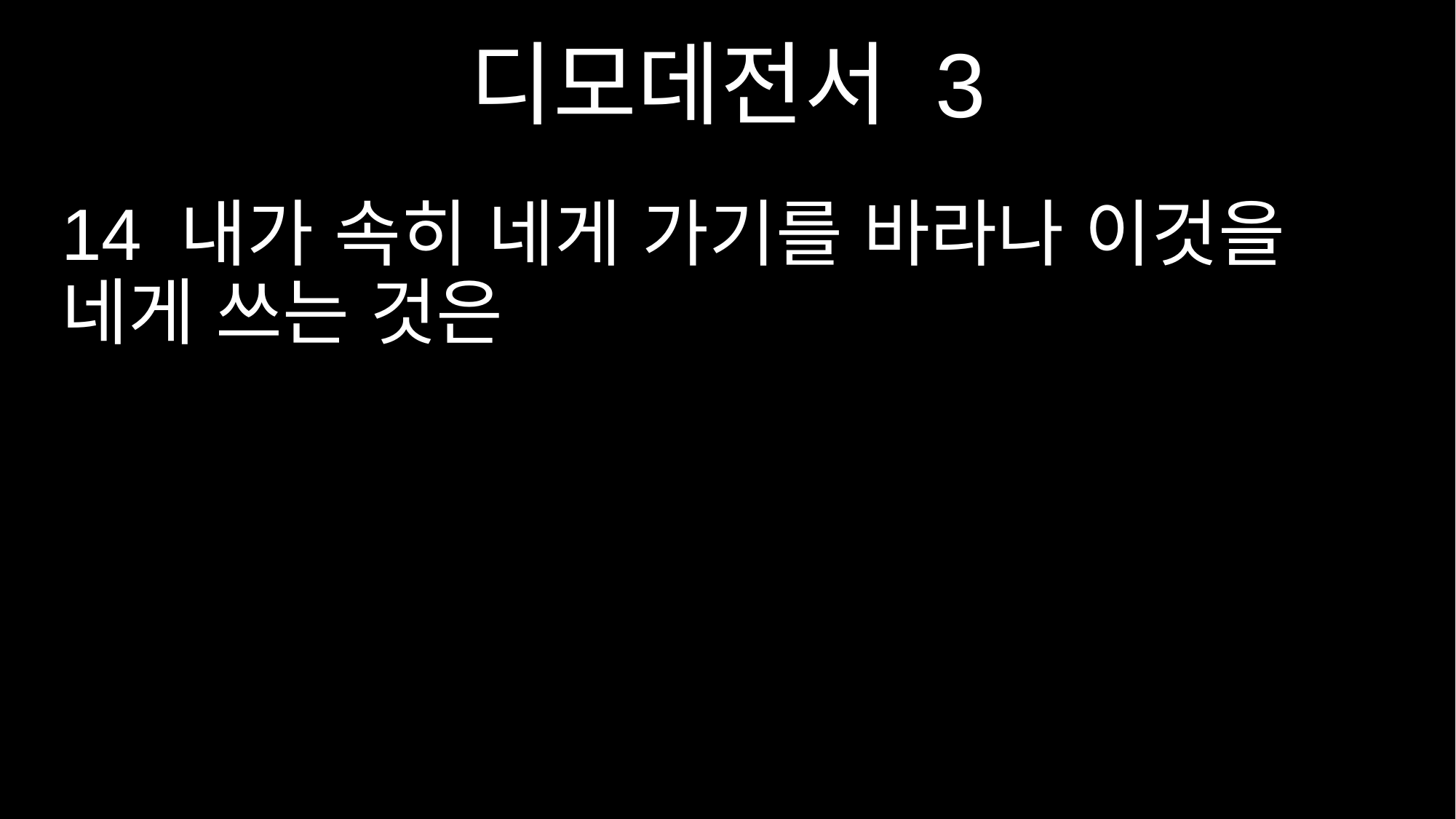

디모데전서 3
14 내가 속히 네게 가기를 바라나 이것을 네게 쓰는 것은